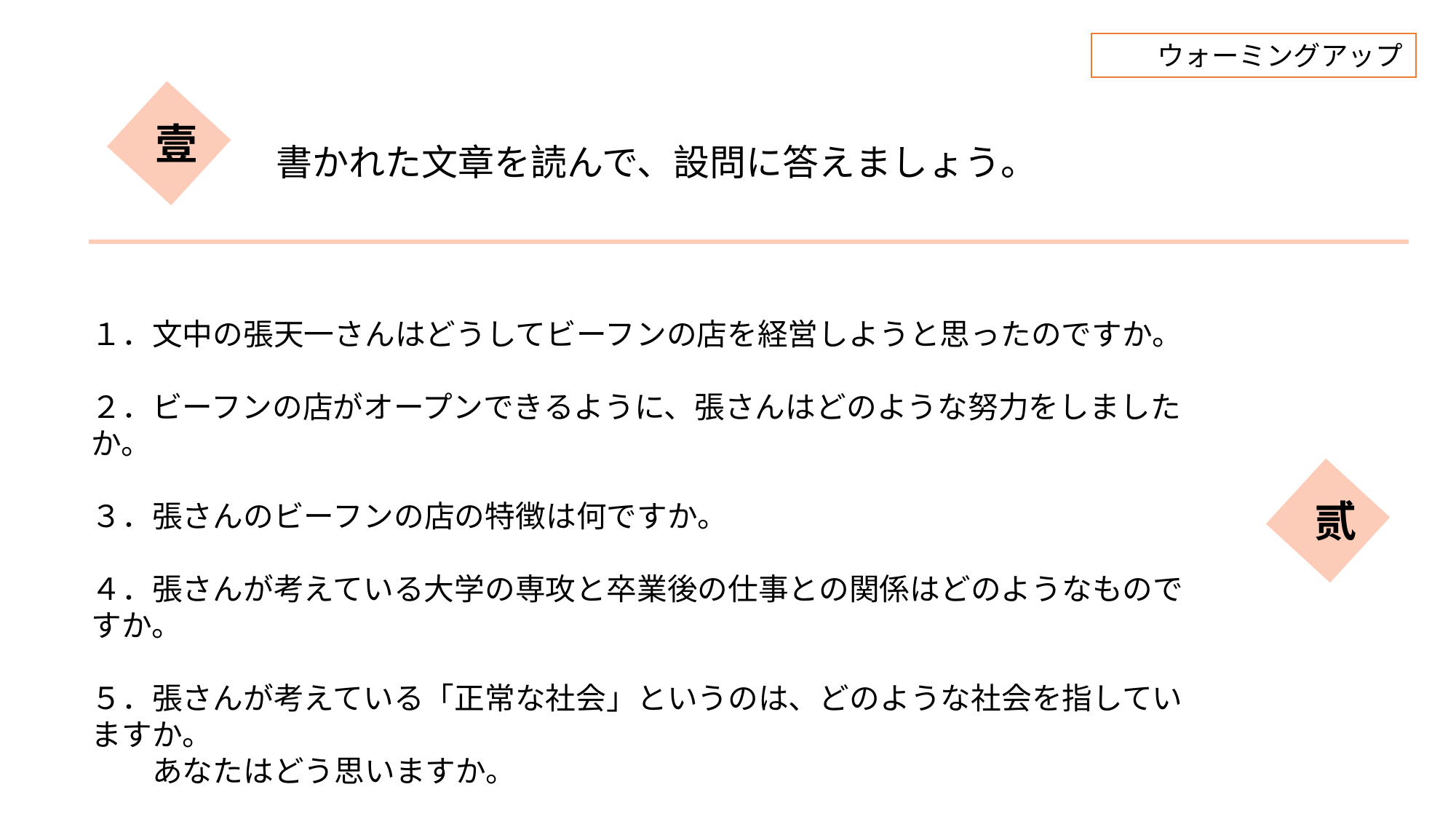

ウォーミングアップ

壹
書かれた文章を読んで、設問に答えましょう。
１．文中の張天一さんはどうしてビーフンの店を経営しようと思ったのですか。

２．ビーフンの店がオープンできるように、張さんはどのような努力をしましたか。

３．張さんのビーフンの店の特徴は何ですか。

４．張さんが考えている大学の専攻と卒業後の仕事との関係はどのようなものですか。

５．張さんが考えている「正常な社会」というのは、どのような社会を指していますか。
　　あなたはどう思いますか。

贰